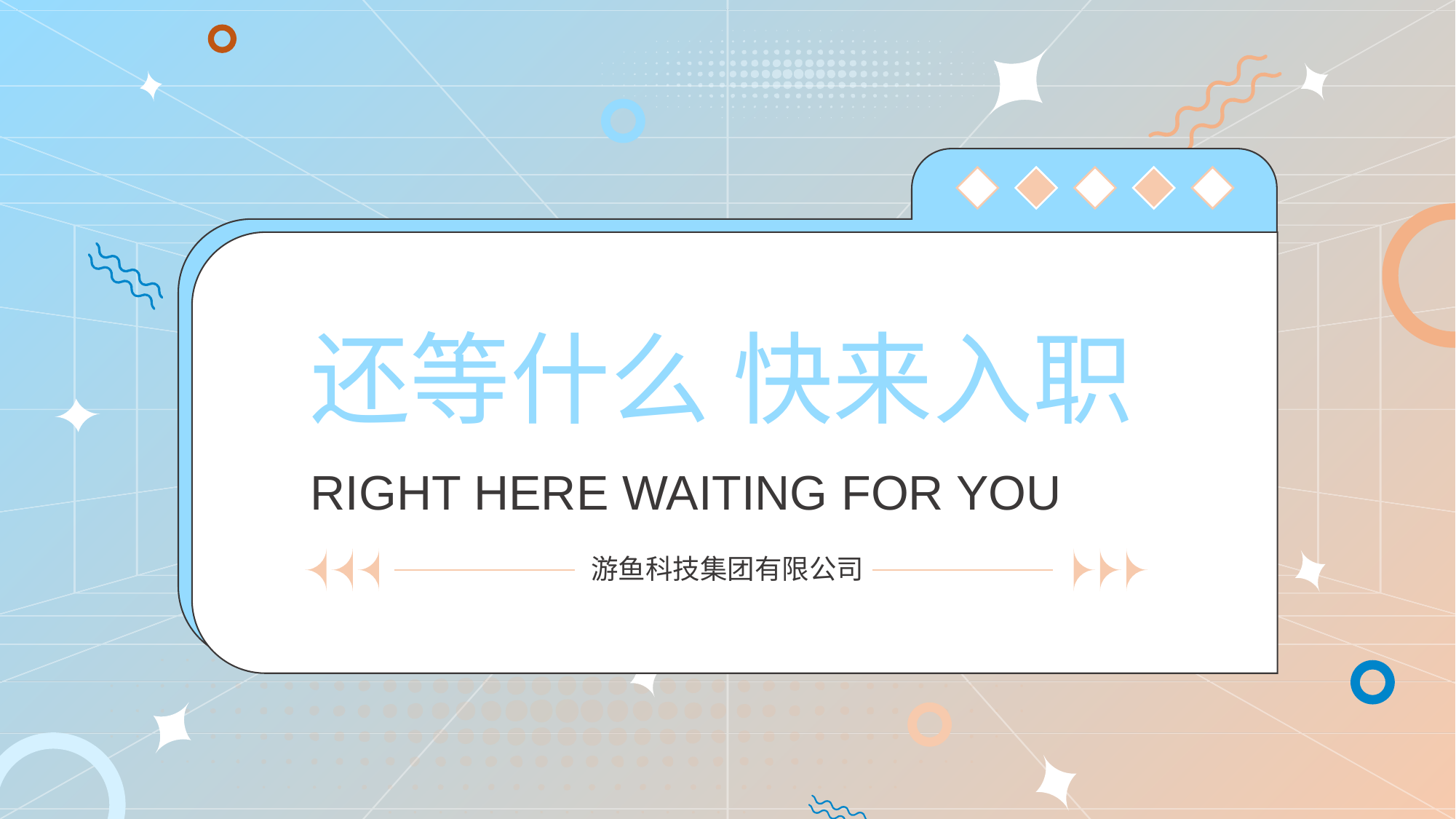

还等什么 快来入职
RIGHT HERE WAITING FOR YOU
游鱼科技集团有限公司